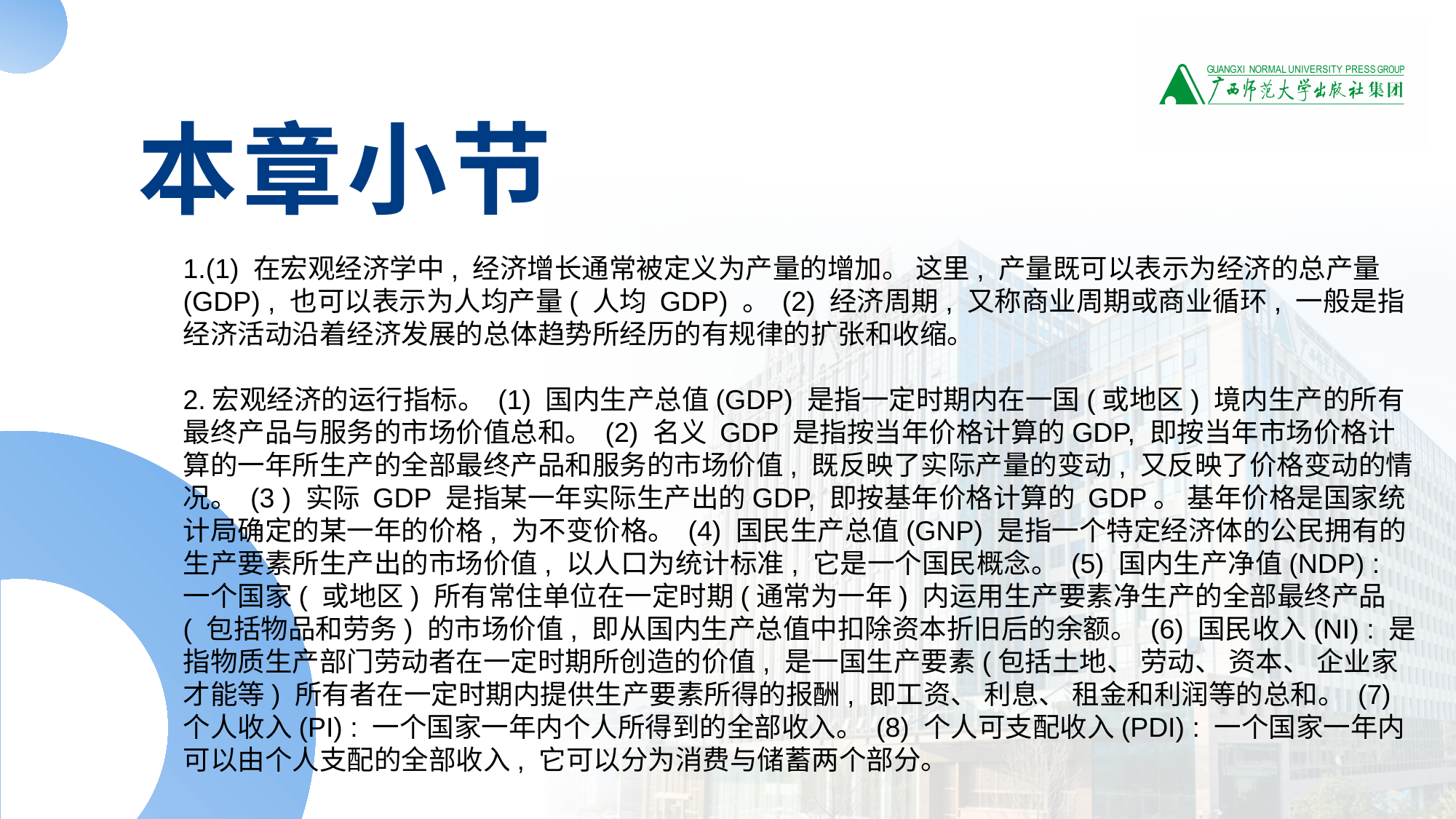

本章小节
1.(1) 在宏观经济学中, 经济增长通常被定义为产量的增加。 这里, 产量既可以表示为经济的总产量(GDP) , 也可以表示为人均产量( 人均 GDP) 。 (2) 经济周期, 又称商业周期或商业循环, 一般是指经济活动沿着经济发展的总体趋势所经历的有规律的扩张和收缩。

2.宏观经济的运行指标。 (1) 国内生产总值(GDP) 是指一定时期内在一国(或地区) 境内生产的所有最终产品与服务的市场价值总和。 (2) 名义 GDP 是指按当年价格计算的GDP, 即按当年市场价格计算的一年所生产的全部最终产品和服务的市场价值, 既反映了实际产量的变动, 又反映了价格变动的情况。 (3 ) 实际 GDP 是指某一年实际生产出的GDP, 即按基年价格计算的 GDP。 基年价格是国家统计局确定的某一年的价格, 为不变价格。 (4) 国民生产总值(GNP) 是指一个特定经济体的公民拥有的生产要素所生产出的市场价值, 以人口为统计标准, 它是一个国民概念。 (5) 国内生产净值(NDP) : 一个国家( 或地区) 所有常住单位在一定时期(通常为一年) 内运用生产要素净生产的全部最终产品( 包括物品和劳务) 的市场价值, 即从国内生产总值中扣除资本折旧后的余额。 (6) 国民收入(NI) : 是指物质生产部门劳动者在一定时期所创造的价值, 是一国生产要素(包括土地、 劳动、 资本、 企业家才能等) 所有者在一定时期内提供生产要素所得的报酬, 即工资、 利息、 租金和利润等的总和。 (7) 个人收入(PI) : 一个国家一年内个人所得到的全部收入。 (8) 个人可支配收入(PDI) : 一个国家一年内可以由个人支配的全部收入, 它可以分为消费与储蓄两个部分。